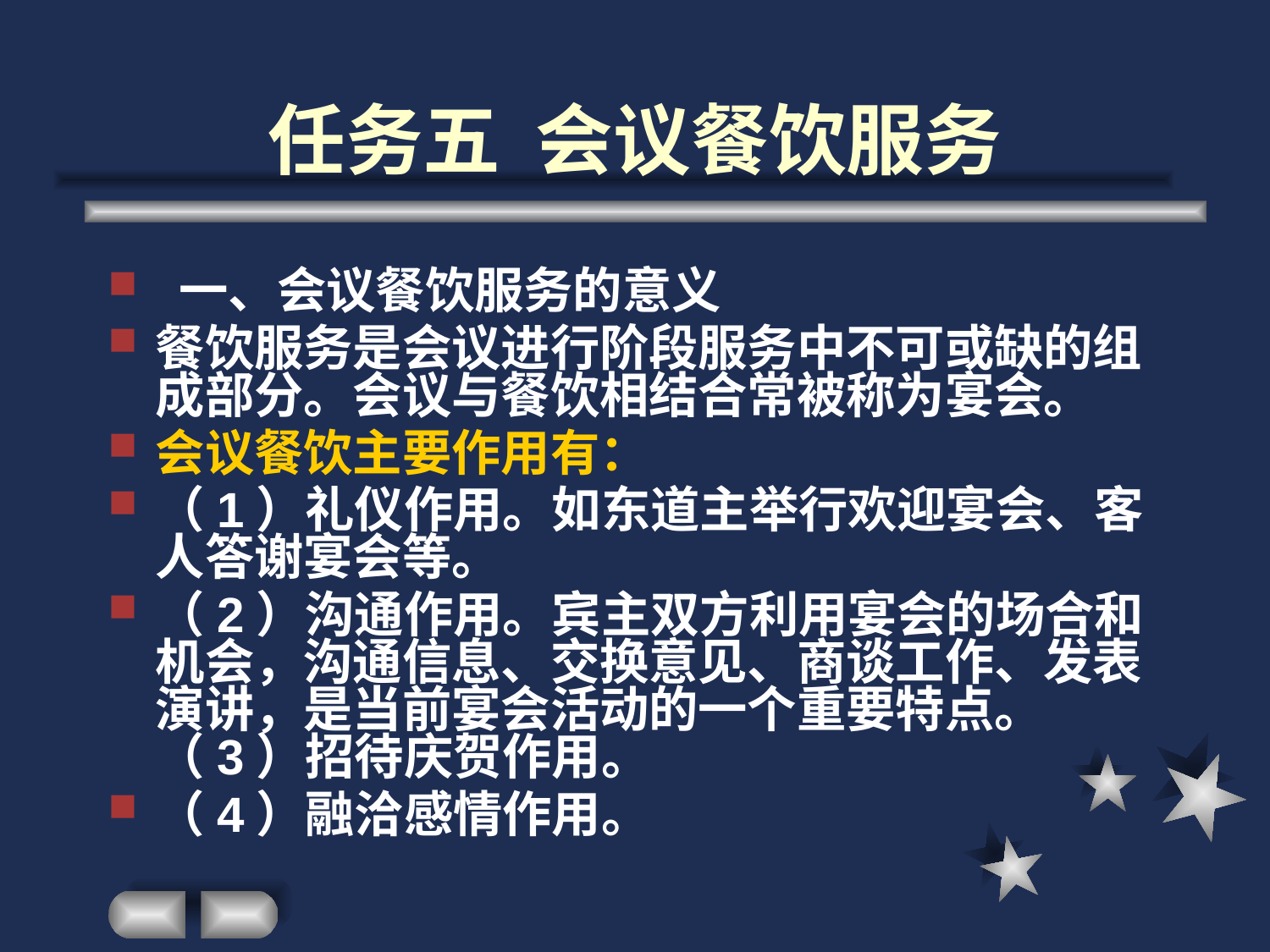

# 任务五  会议餐饮服务
 一、会议餐饮服务的意义
餐饮服务是会议进行阶段服务中不可或缺的组成部分。会议与餐饮相结合常被称为宴会。
会议餐饮主要作用有：
（1）礼仪作用。如东道主举行欢迎宴会、客人答谢宴会等。
（2）沟通作用。宾主双方利用宴会的场合和机会，沟通信息、交换意见、商谈工作、发表演讲，是当前宴会活动的一个重要特点。 （3）招待庆贺作用。
（4）融洽感情作用。